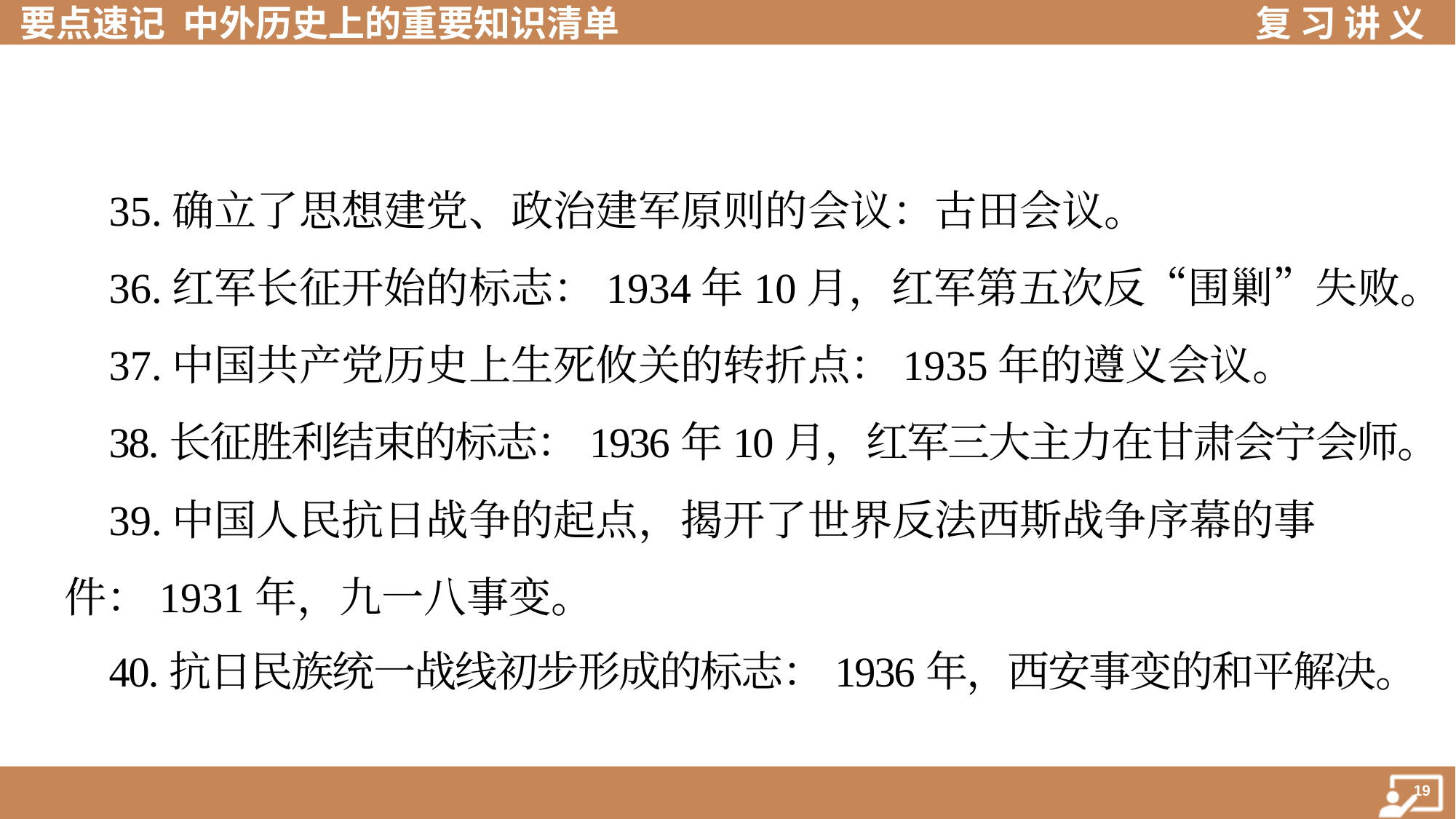

35.确立了思想建党、政治建军原则的会议：古田会议。
    36.红军长征开始的标志：1934年10月，红军第五次反“围剿”失败。
    37.中国共产党历史上生死攸关的转折点：1935年的遵义会议。
    38.长征胜利结束的标志：1936年10月，红军三大主力在甘肃会宁会师。
    39.中国人民抗日战争的起点，揭开了世界反法西斯战争序幕的事
件：1931年，九一八事变。
    40.抗日民族统一战线初步形成的标志：1936年，西安事变的和平解决。